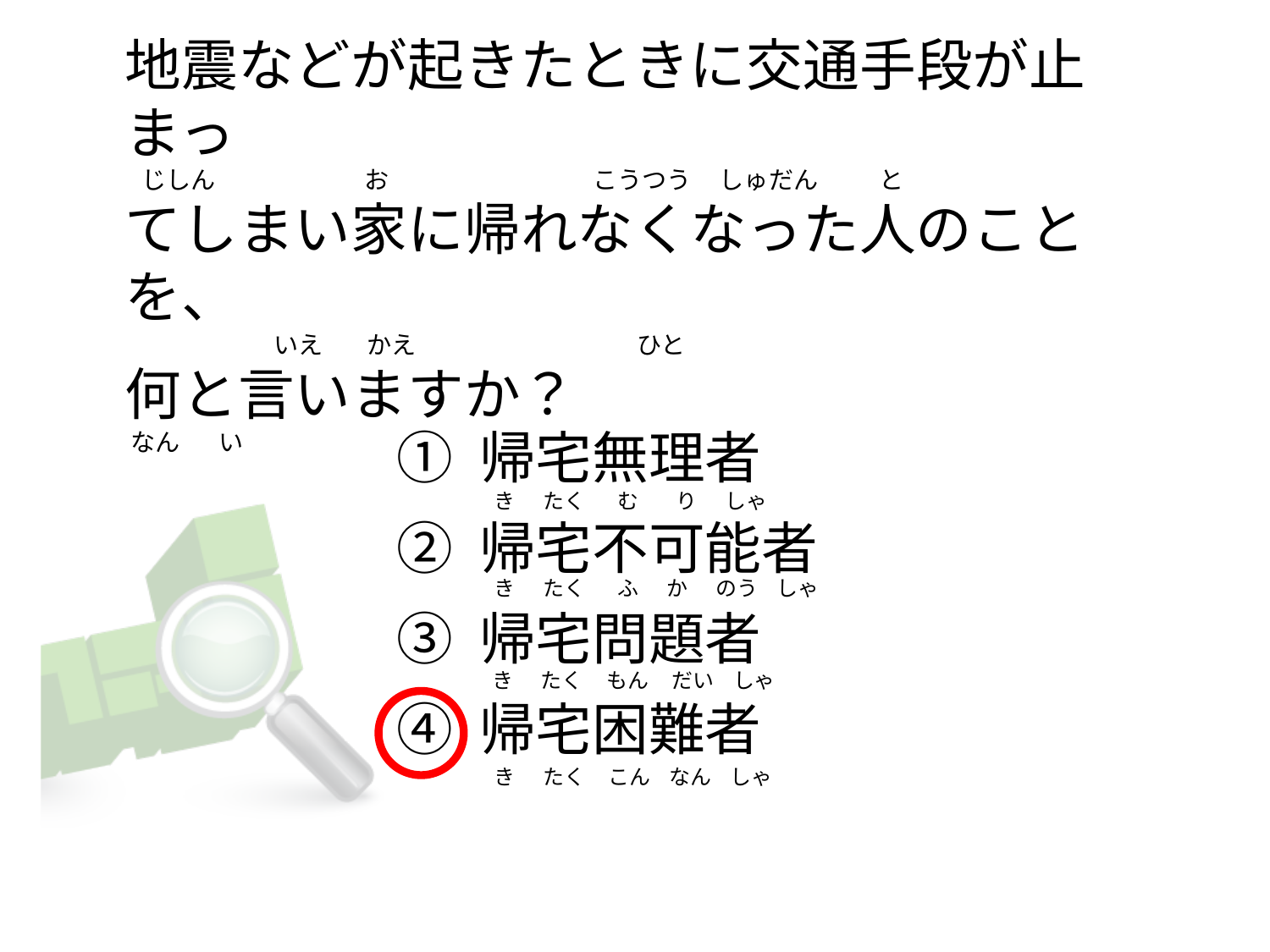

# 地震などが起きたときに交通手段が止まっ    じしん                           お                                     こうつう     しゅだん           と  てしまい家に帰れなくなった人のことを、                            いえ        かえ                                        ひと 何と言いますか？  なん       い
① 帰宅無理者
② 帰宅不可能者
③ 帰宅問題者
④ 帰宅困難者
  き      たく       む        り      しゃ
  き      たく       ふ      か      のう    しゃ
  き      たく     もん     だい    しゃ

  き      たく     こん    なん    しゃ